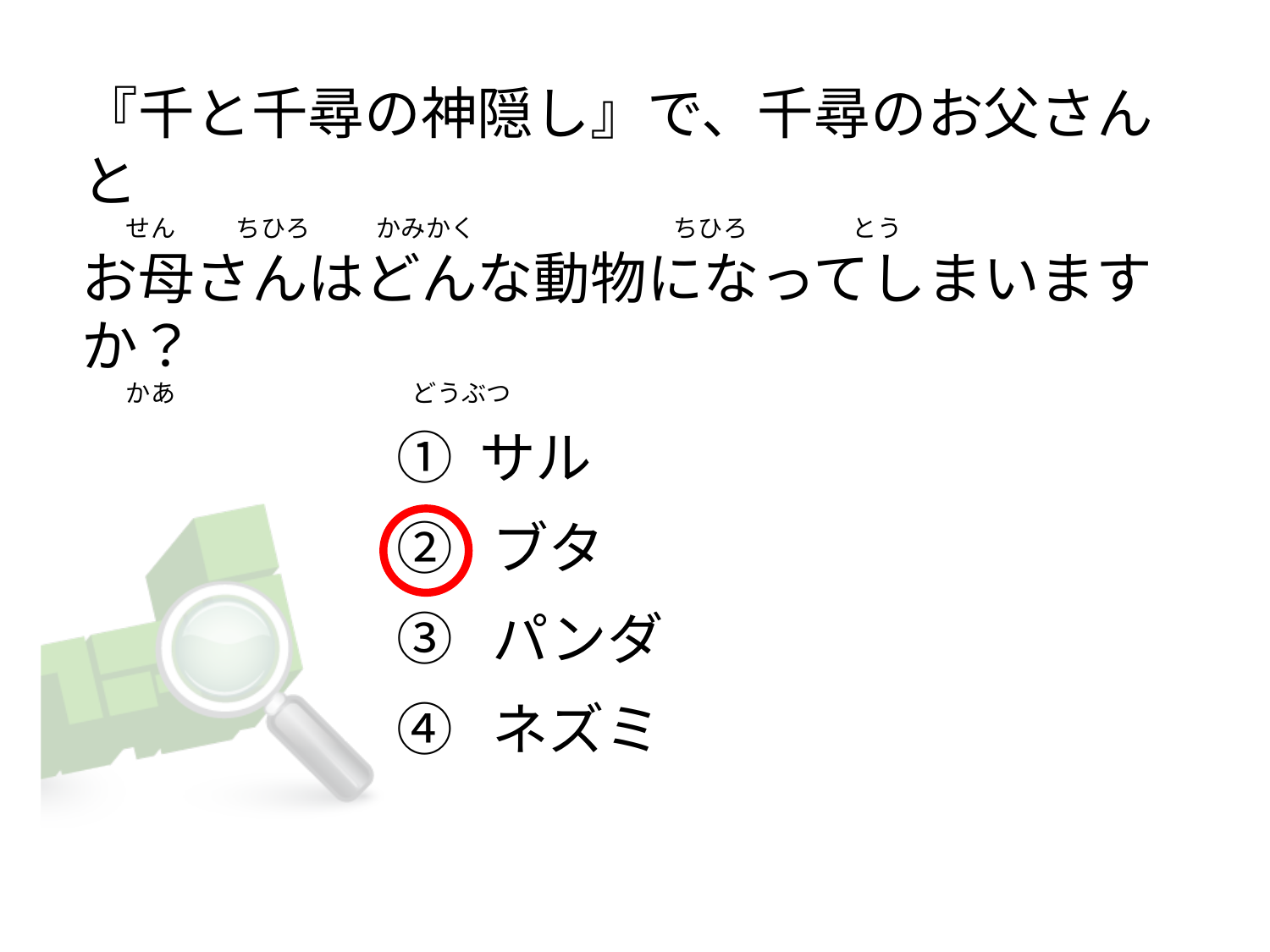

# 『千と千尋の神隠し』で、千尋のお父さんと         せん           ちひろ            かみかく                                    ちひろ                   とう お母さんはどんな動物になってしまいますか？         かあ                                           どうぶつ
① サル
②  ブタ
③  パンダ
④  ネズミ